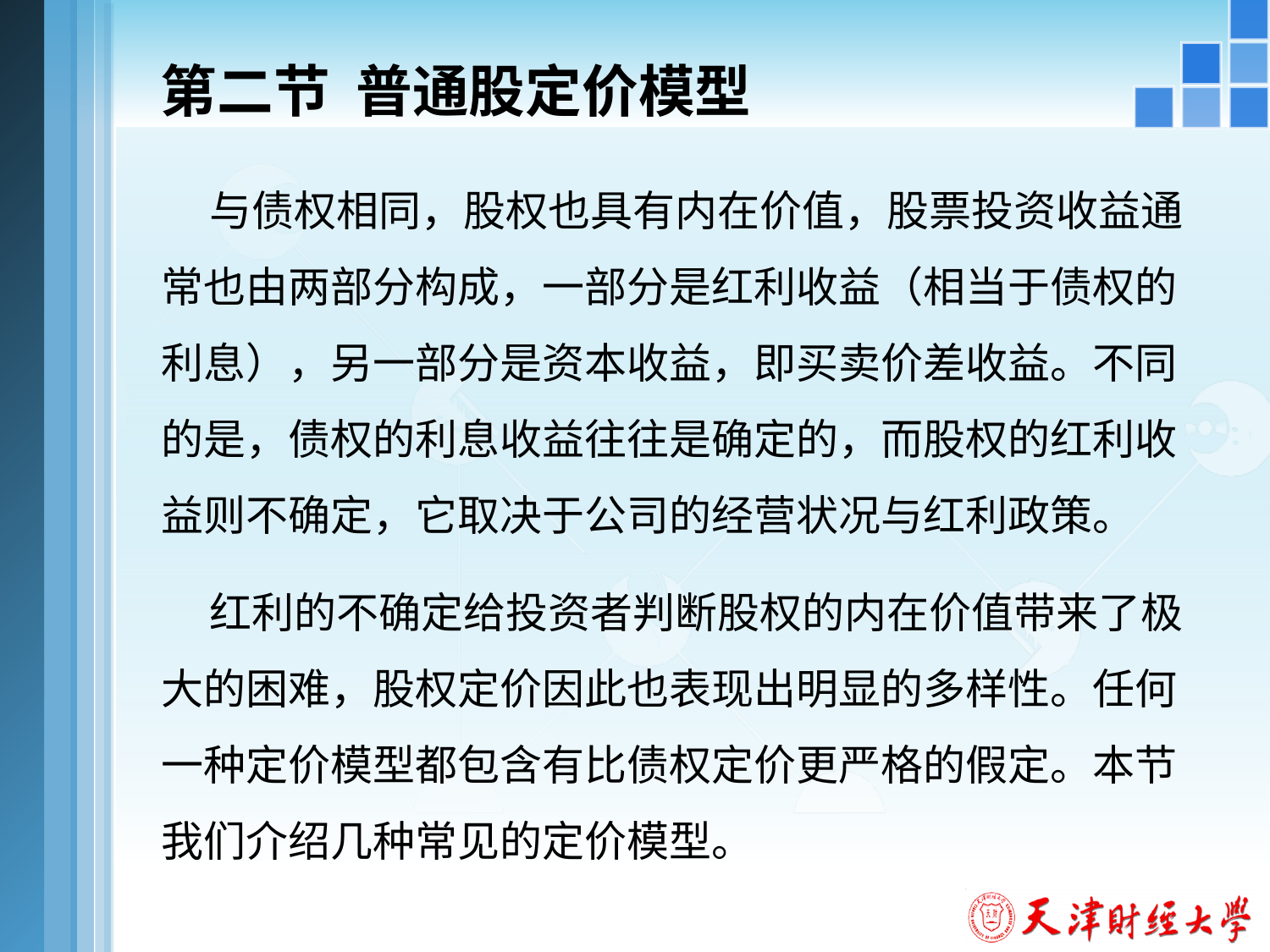

# 第二节  普通股定价模型
    与债权相同，股权也具有内在价值，股票投资收益通常也由两部分构成，一部分是红利收益（相当于债权的利息），另一部分是资本收益，即买卖价差收益。不同的是，债权的利息收益往往是确定的，而股权的红利收益则不确定，它取决于公司的经营状况与红利政策。
    红利的不确定给投资者判断股权的内在价值带来了极大的困难，股权定价因此也表现出明显的多样性。任何一种定价模型都包含有比债权定价更严格的假定。本节我们介绍几种常见的定价模型。